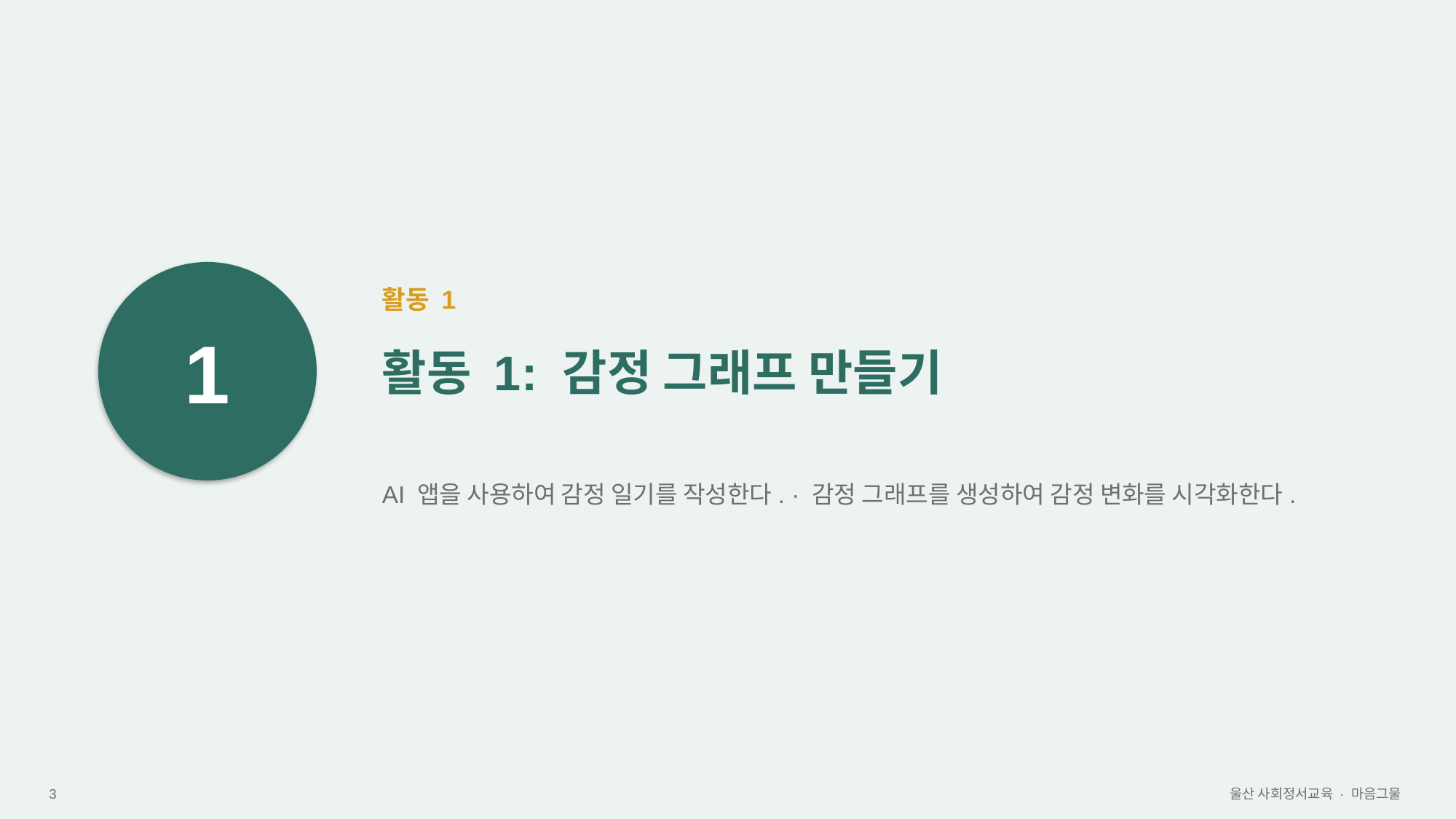

1
활동 1
활동 1: 감정 그래프 만들기
AI 앱을 사용하여 감정 일기를 작성한다. · 감정 그래프를 생성하여 감정 변화를 시각화한다.
3
울산 사회정서교육 · 마음그물